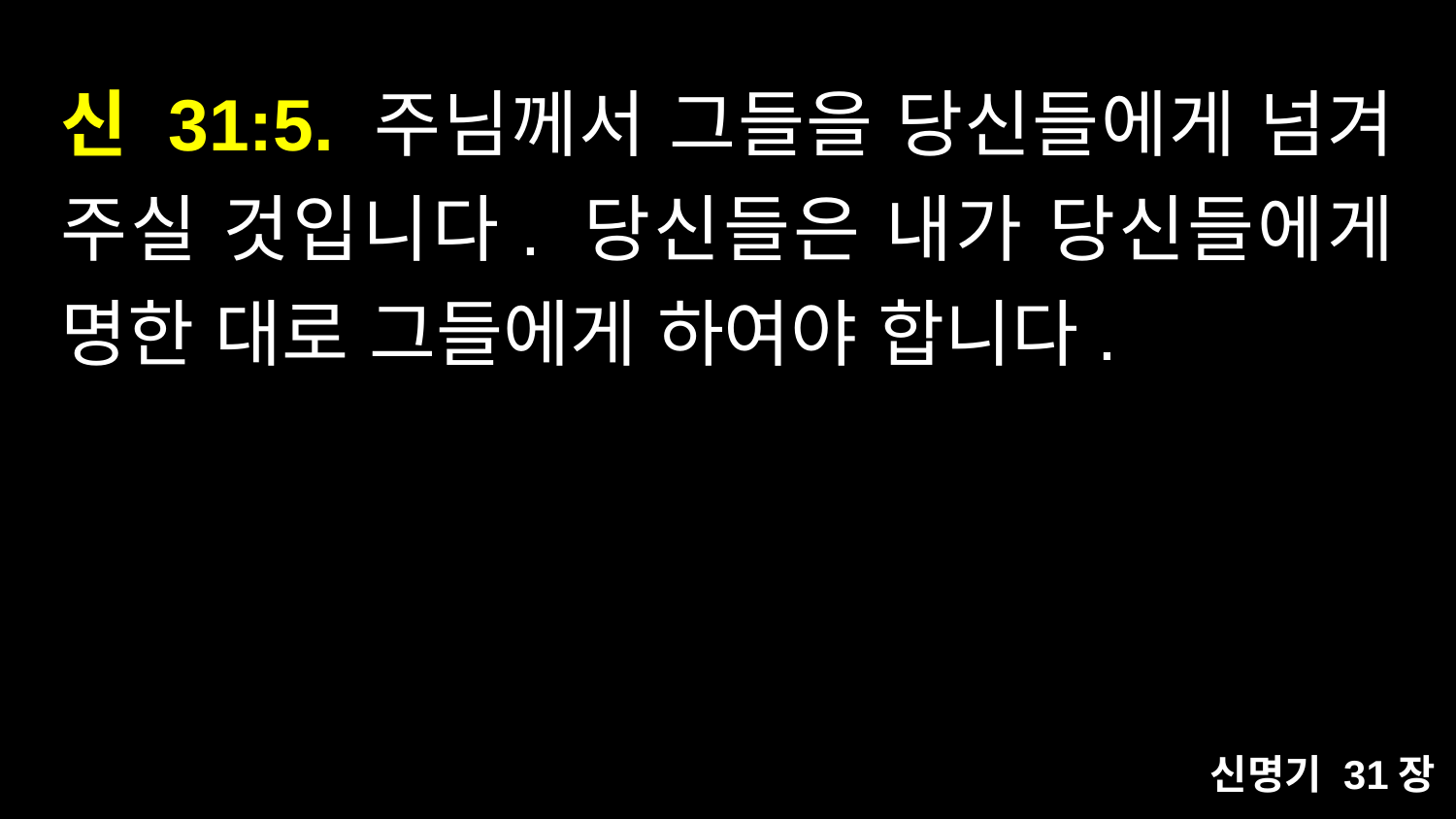

# 신 31:5. 주님께서 그들을 당신들에게 넘겨 주실 것입니다. 당신들은 내가 당신들에게 명한 대로 그들에게 하여야 합니다.
신명기 31장